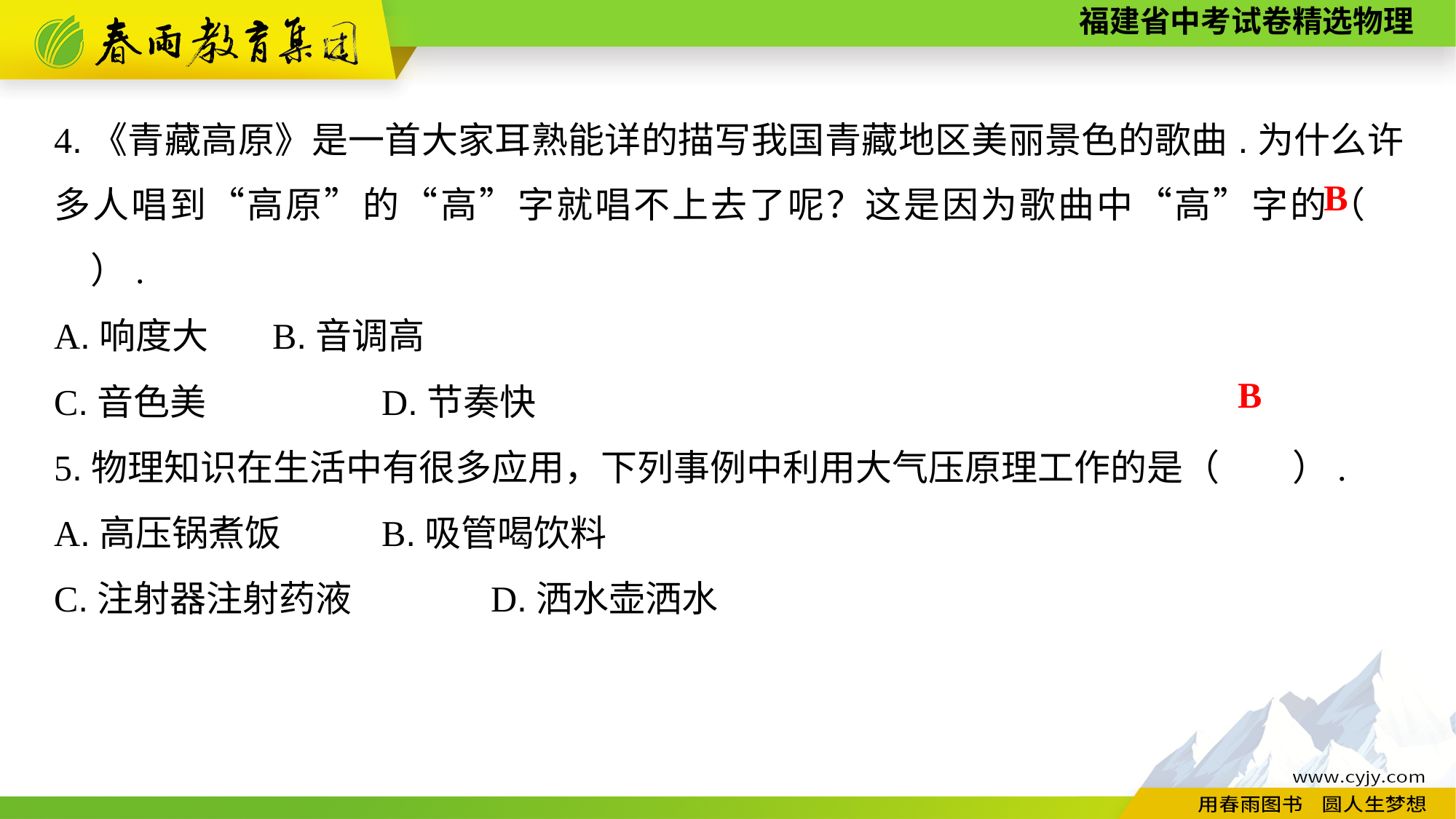

4.《青藏高原》是一首大家耳熟能详的描写我国青藏地区美丽景色的歌曲.为什么许多人唱到“高原”的“高”字就唱不上去了呢？这是因为歌曲中“高”字的（　　）.
A.响度大	B.音调高
C.音色美　　	D.节奏快
5.物理知识在生活中有很多应用，下列事例中利用大气压原理工作的是（　　）.
A.高压锅煮饭	B.吸管喝饮料
C.注射器注射药液　　	D.洒水壶洒水
B
B